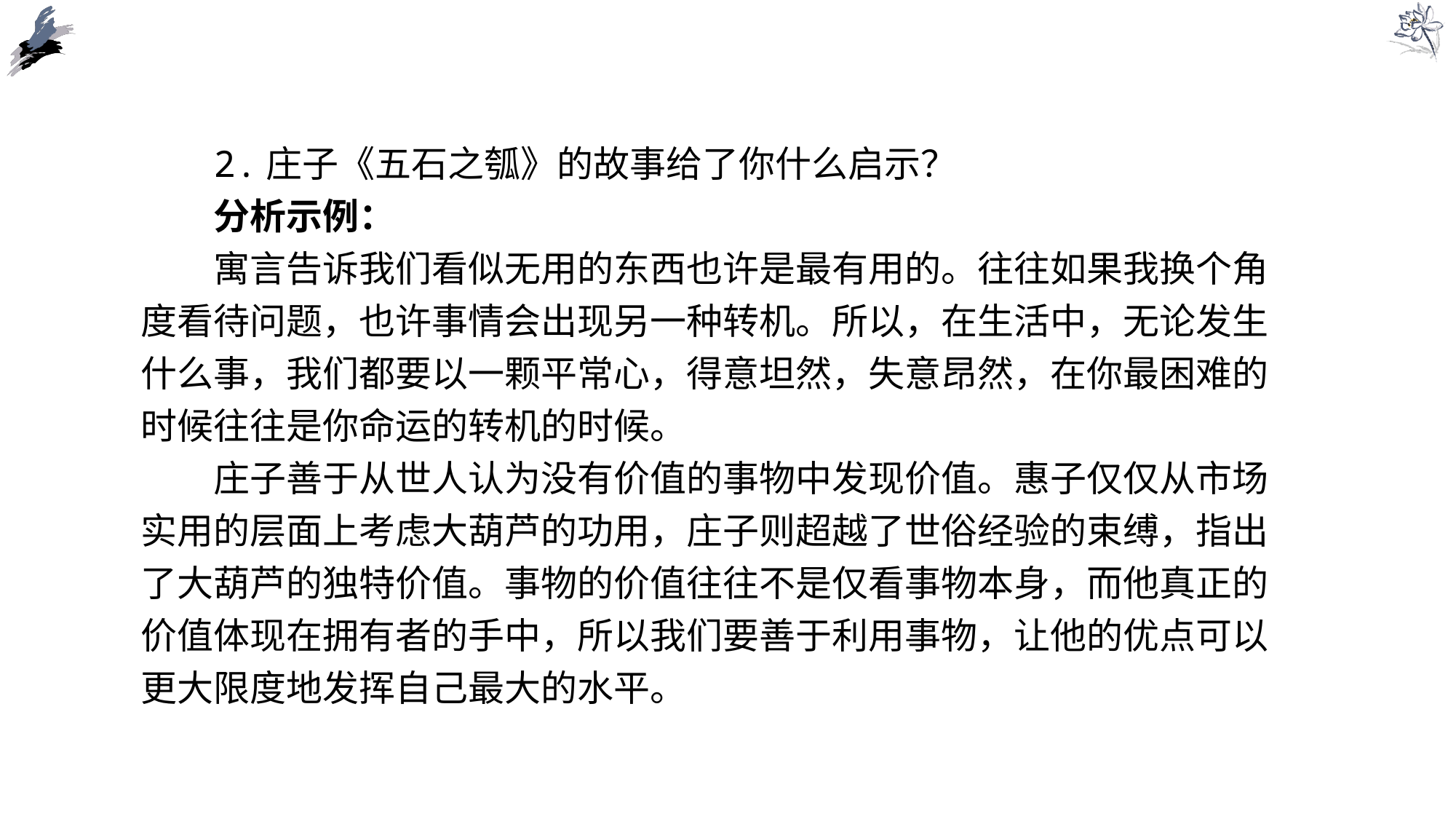

2.庄子《五石之瓠》的故事给了你什么启示？
分析示例：
寓言告诉我们看似无用的东西也许是最有用的。往往如果我换个角度看待问题，也许事情会出现另一种转机。所以，在生活中，无论发生什么事，我们都要以一颗平常心，得意坦然，失意昂然，在你最困难的时候往往是你命运的转机的时候。
庄子善于从世人认为没有价值的事物中发现价值。惠子仅仅从市场实用的层面上考虑大葫芦的功用，庄子则超越了世俗经验的束缚，指出了大葫芦的独特价值。事物的价值往往不是仅看事物本身，而他真正的价值体现在拥有者的手中，所以我们要善于利用事物，让他的优点可以更大限度地发挥自己最大的水平。